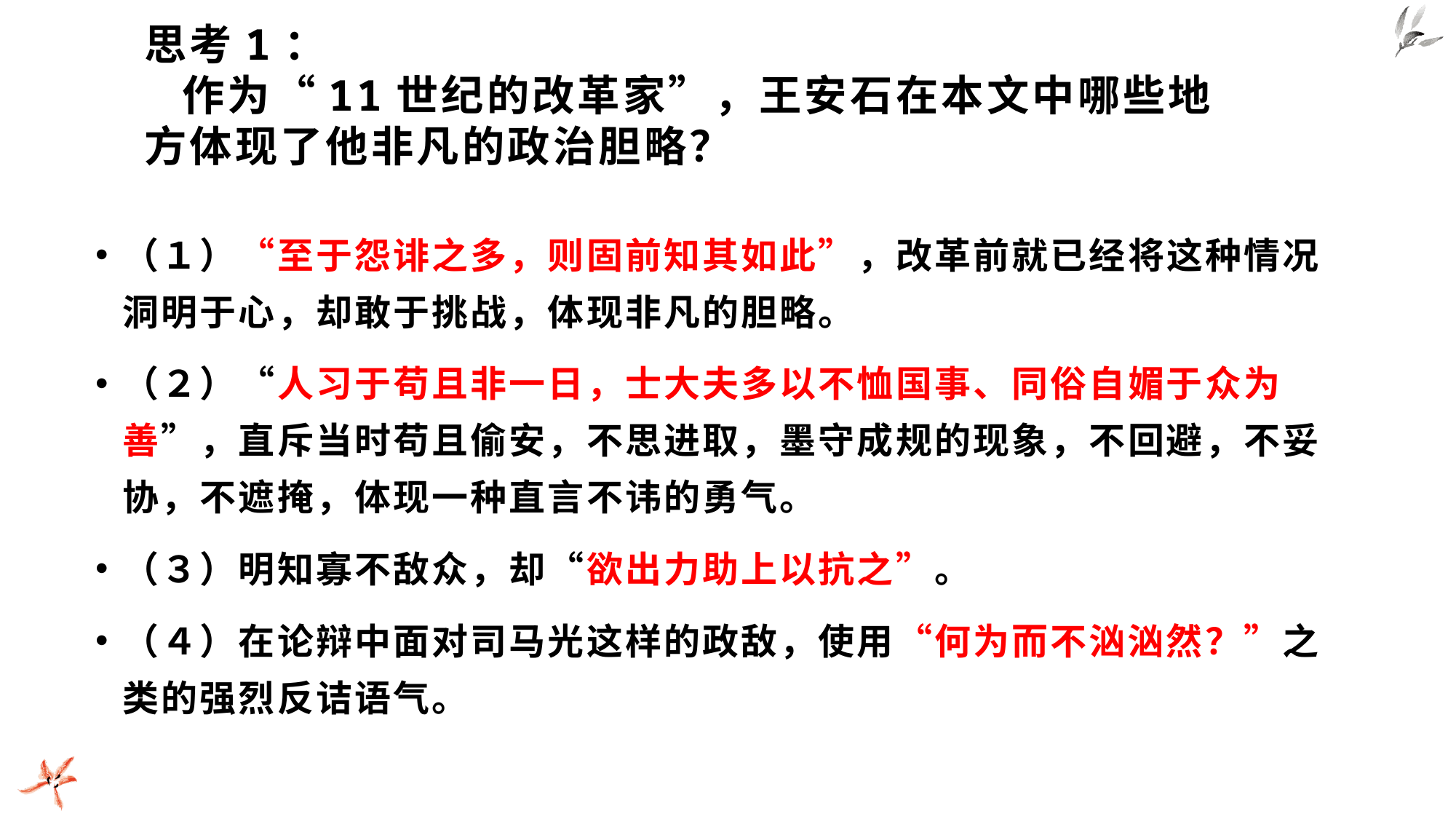

# 思考1： 作为“11世纪的改革家”，王安石在本文中哪些地方体现了他非凡的政治胆略？
（１）“至于怨诽之多，则固前知其如此”，改革前就已经将这种情况洞明于心，却敢于挑战，体现非凡的胆略。
（２）“人习于苟且非一日，士大夫多以不恤国事、同俗自媚于众为善”，直斥当时苟且偷安，不思进取，墨守成规的现象，不回避，不妥协，不遮掩，体现一种直言不讳的勇气。
（３）明知寡不敌众，却“欲出力助上以抗之”。
（４）在论辩中面对司马光这样的政敌，使用“何为而不汹汹然？”之类的强烈反诘语气。